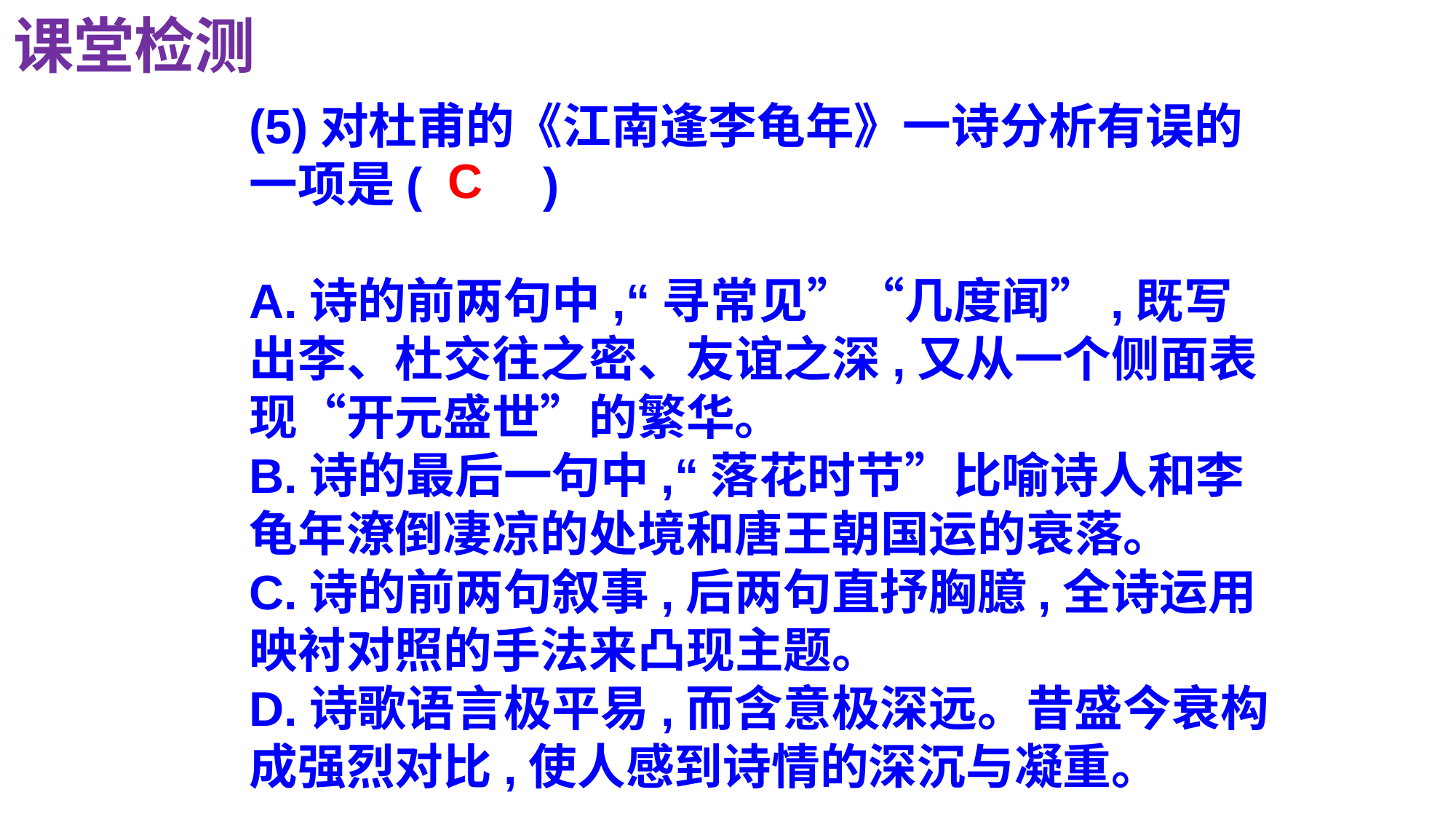

课堂检测
(5)对杜甫的《江南逢李龟年》一诗分析有误的一项是(　　)

A.诗的前两句中,“寻常见”“几度闻”,既写出李、杜交往之密、友谊之深,又从一个侧面表现“开元盛世”的繁华。
B.诗的最后一句中,“落花时节”比喻诗人和李龟年潦倒凄凉的处境和唐王朝国运的衰落。
C.诗的前两句叙事,后两句直抒胸臆,全诗运用映衬对照的手法来凸现主题。
D.诗歌语言极平易,而含意极深远。昔盛今衰构成强烈对比,使人感到诗情的深沉与凝重。
C